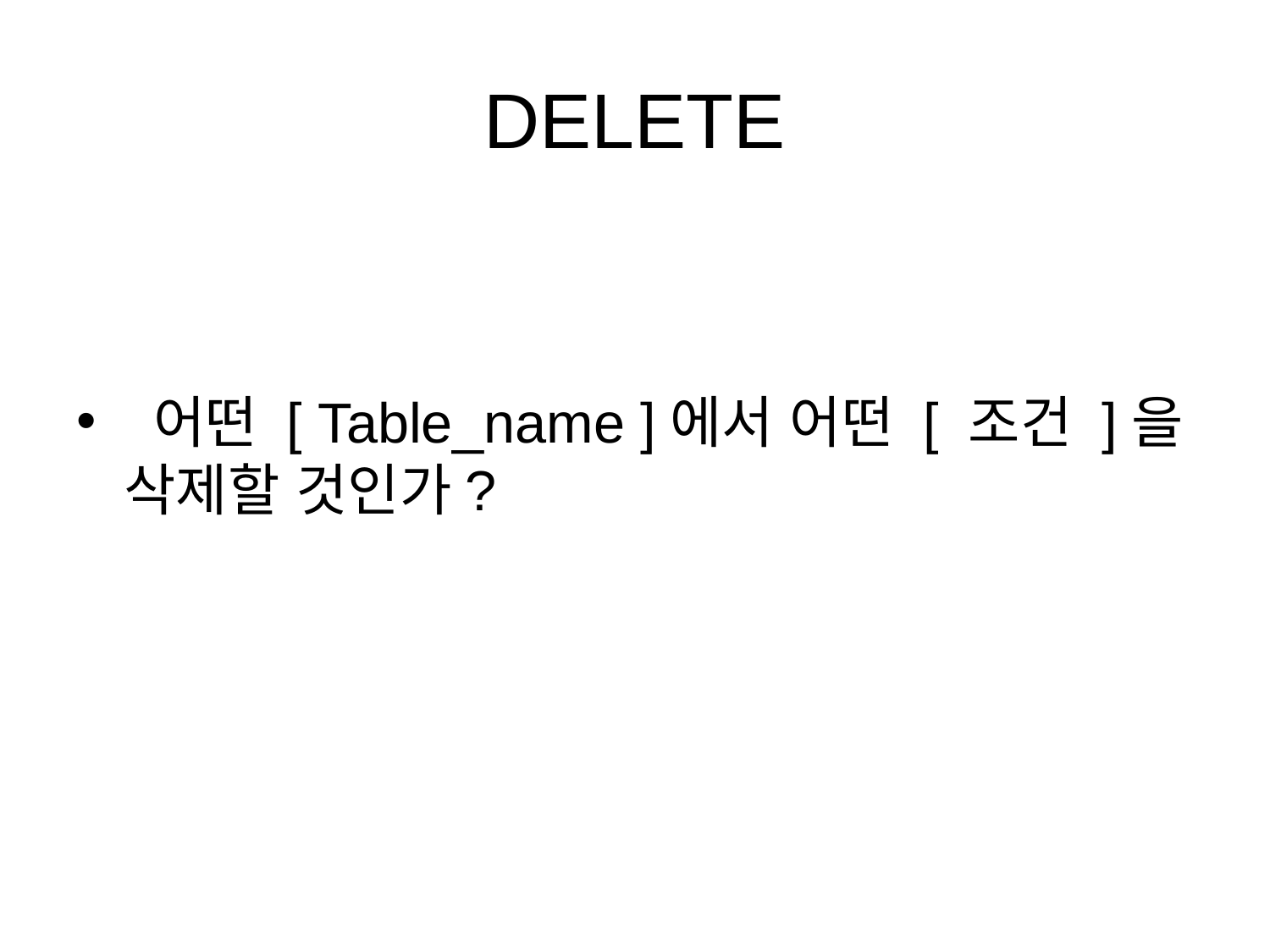

# DELETE

 어떤 [ Table_name ]에서 어떤 [ 조건 ]을 삭제할 것인가?